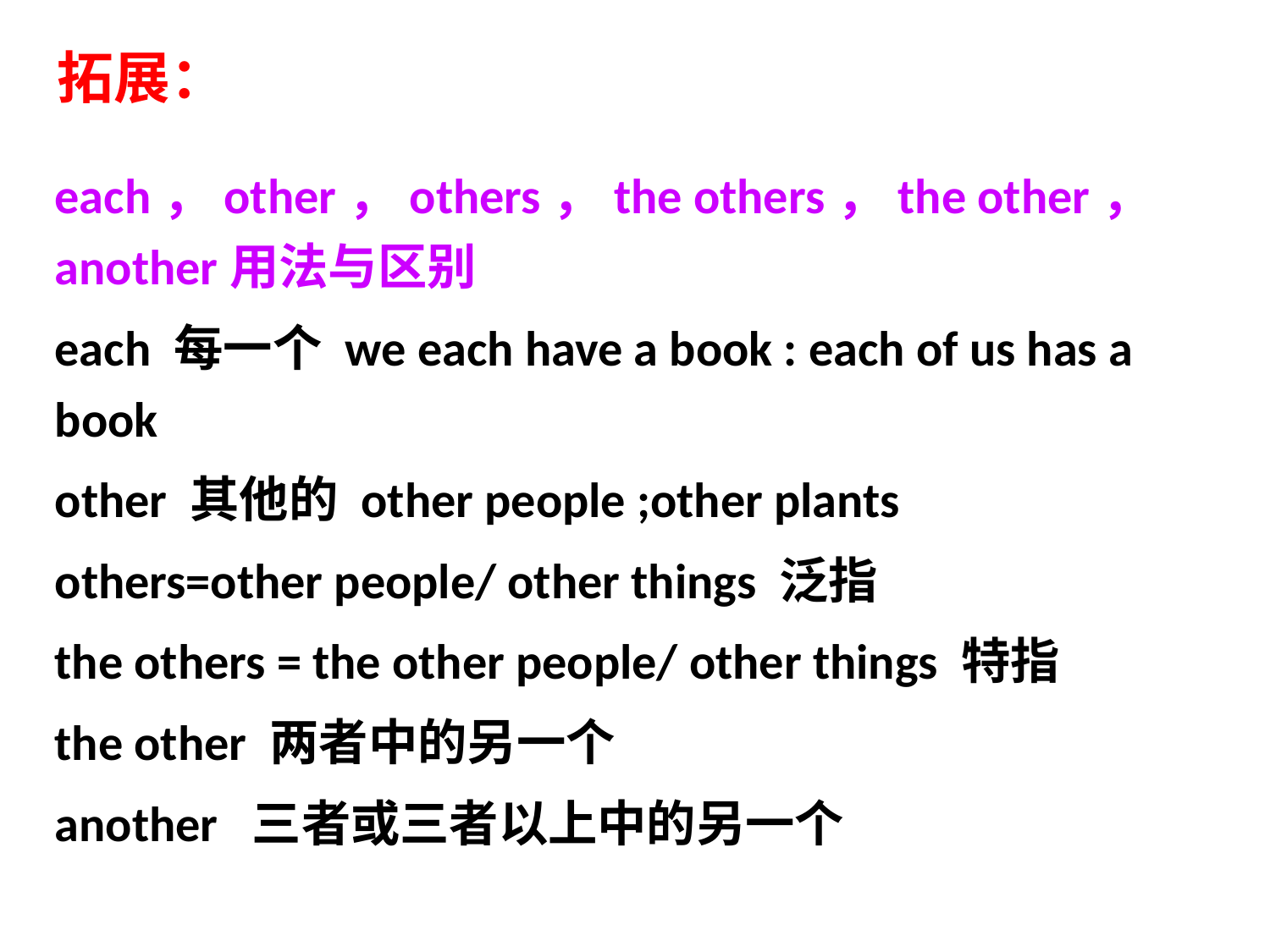

拓展：
each，other，others，the others，the other，another用法与区别
each 每一个 we each have a book : each of us has a book
other 其他的 other people ;other plants
others=other people/ other things 泛指
the others = the other people/ other things 特指
the other 两者中的另一个
another  三者或三者以上中的另一个